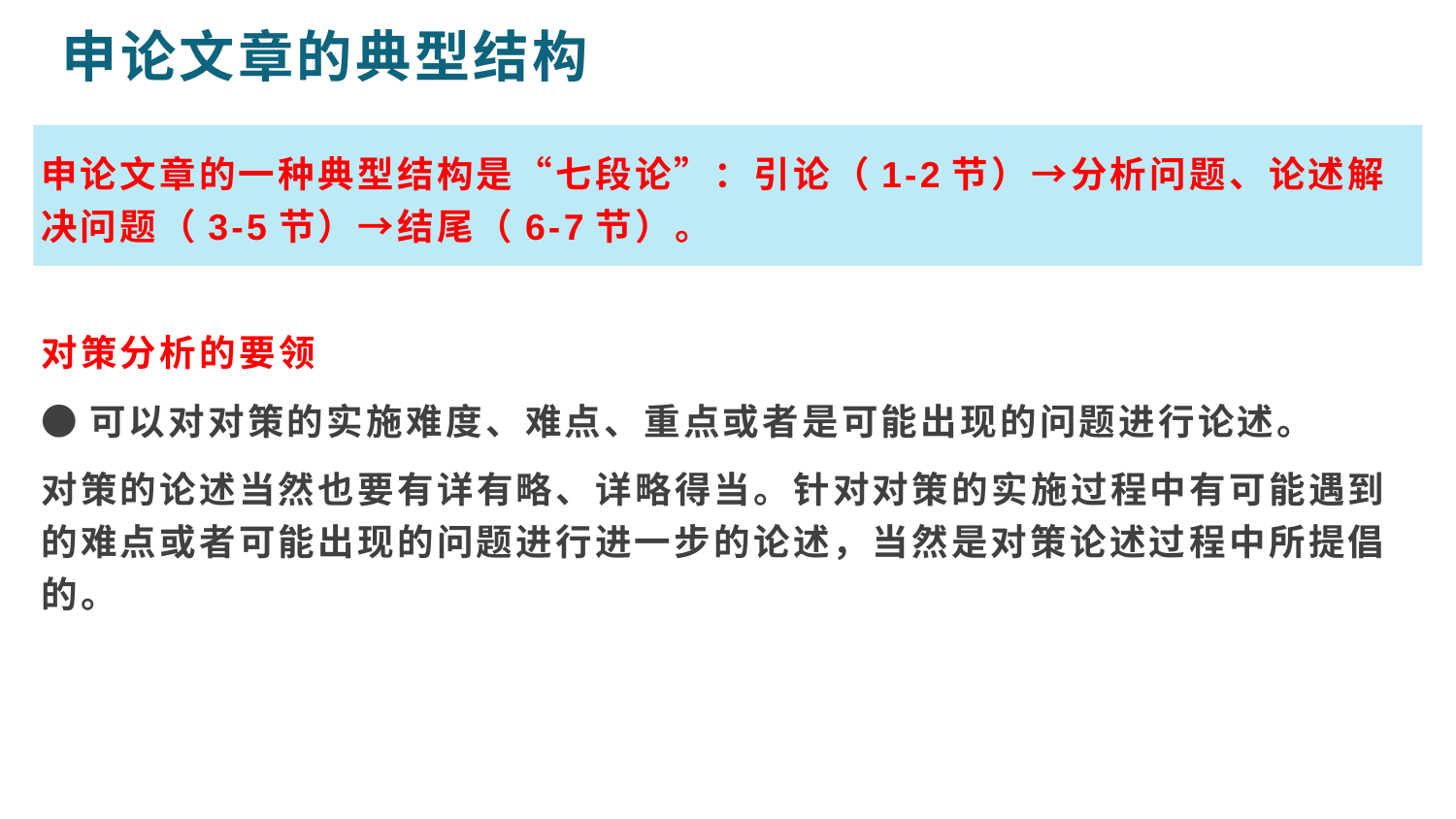

申论文章的典型结构
申论文章的一种典型结构是“七段论”：引论（1-2节）→分析问题、论述解决问题（3-5节）→结尾（6-7节）。
对策分析的要领
●可以对对策的实施难度、难点、重点或者是可能出现的问题进行论述。
对策的论述当然也要有详有略、详略得当。针对对策的实施过程中有可能遇到的难点或者可能出现的问题进行进一步的论述，当然是对策论述过程中所提倡的。